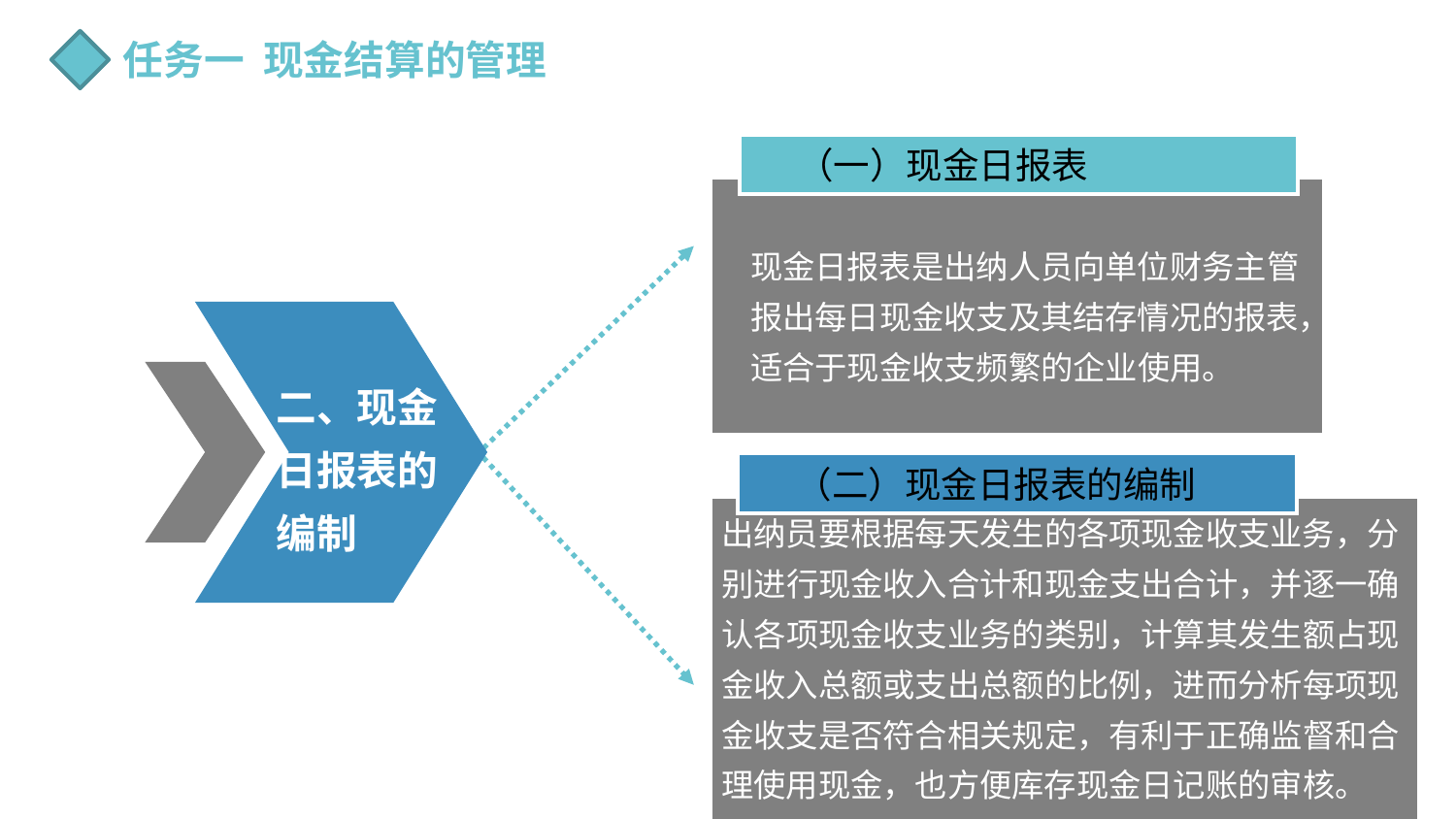

任务一  现金结算的管理

（一）现金日报表

现金日报表是出纳人员向单位财务主管报出每日现金收支及其结存情况的报表，适合于现金收支频繁的企业使用。

二、现金日报表的编制

（二）现金日报表的编制

出纳员要根据每天发生的各项现金收支业务，分别进行现金收入合计和现金支出合计，并逐一确认各项现金收支业务的类别，计算其发生额占现金收入总额或支出总额的比例，进而分析每项现金收支是否符合相关规定，有利于正确监督和合理使用现金，也方便库存现金日记账的审核。